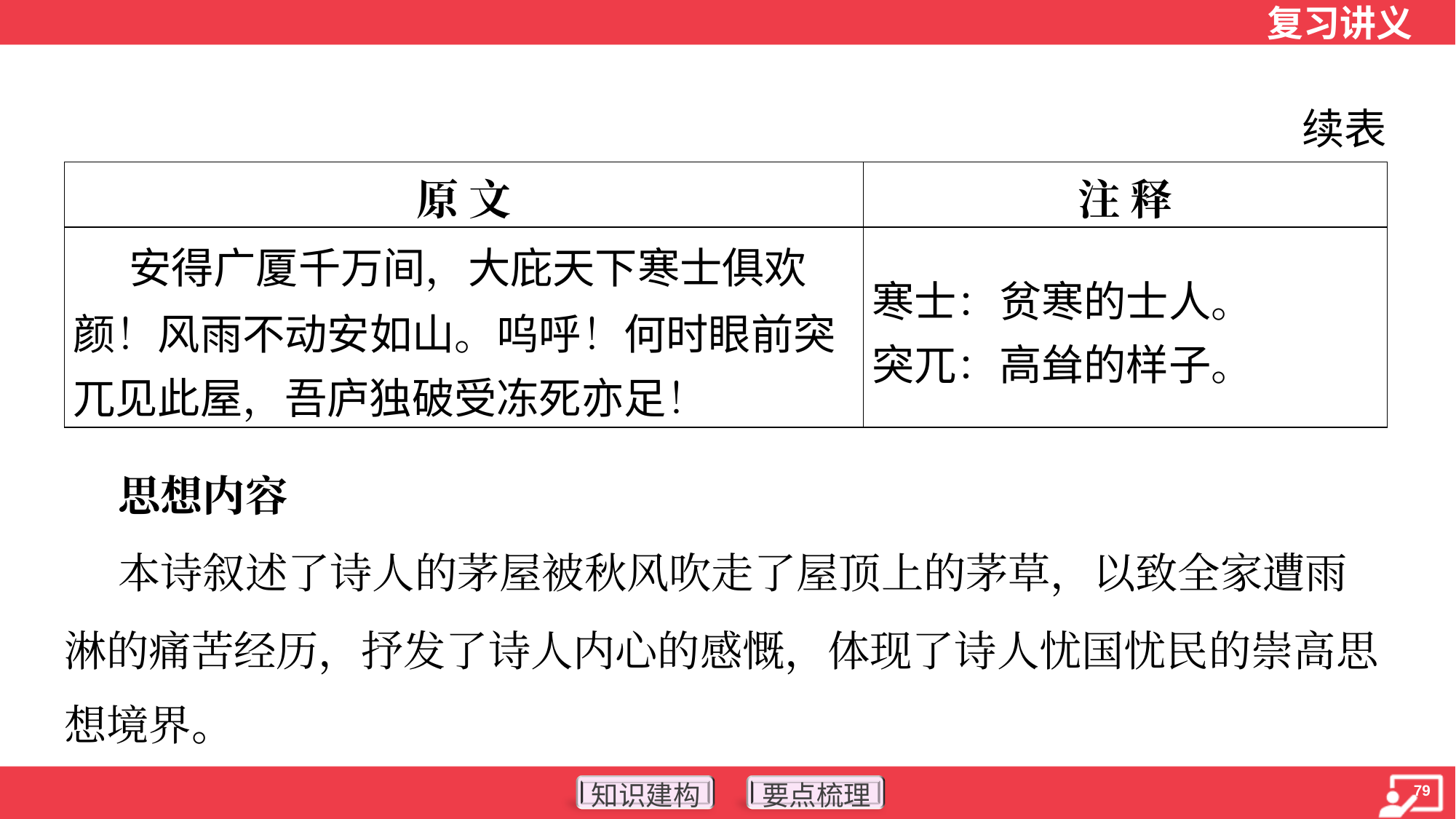

续表
| 原 文 | 注 释 |
| --- | --- |
| 安得广厦千万间，大庇天下寒士俱欢 颜！风雨不动安如山。呜呼！何时眼前突 兀见此屋，吾庐独破受冻死亦足！ | 寒士：贫寒的士人。 突兀：高耸的样子。 |
    思想内容
    本诗叙述了诗人的茅屋被秋风吹走了屋顶上的茅草，以致全家遭雨
淋的痛苦经历，抒发了诗人内心的感慨，体现了诗人忧国忧民的崇高思
想境界。